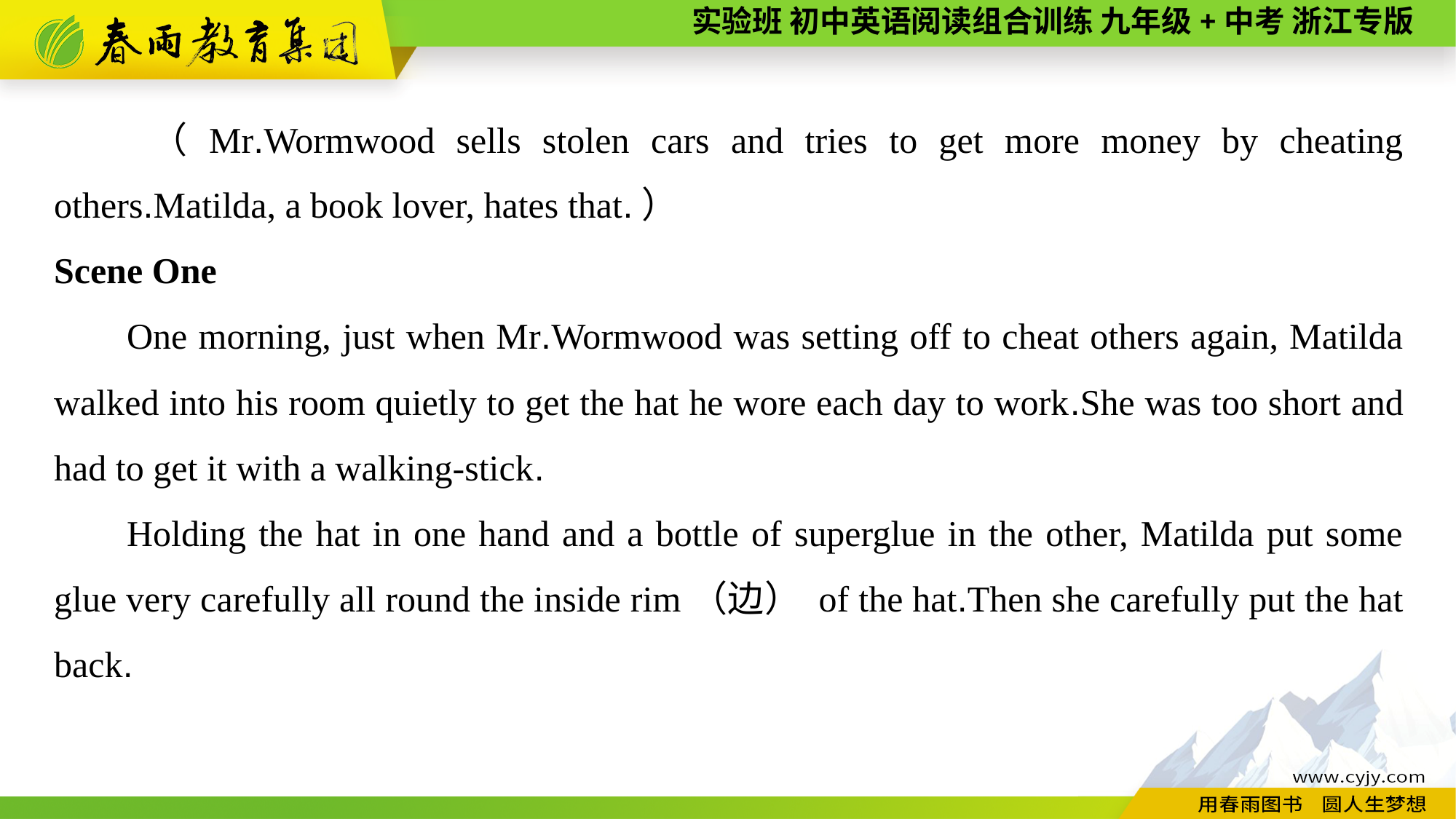

（Mr.Wormwood sells stolen cars and tries to get more money by cheating others.Matilda, a book lover, hates that.）
Scene One
One morning, just when Mr.Wormwood was setting off to cheat others again, Matilda walked into his room quietly to get the hat he wore each day to work.She was too short and had to get it with a walking-stick.
Holding the hat in one hand and a bottle of superglue in the other, Matilda put some glue very carefully all round the inside rim（边） of the hat.Then she carefully put the hat back.